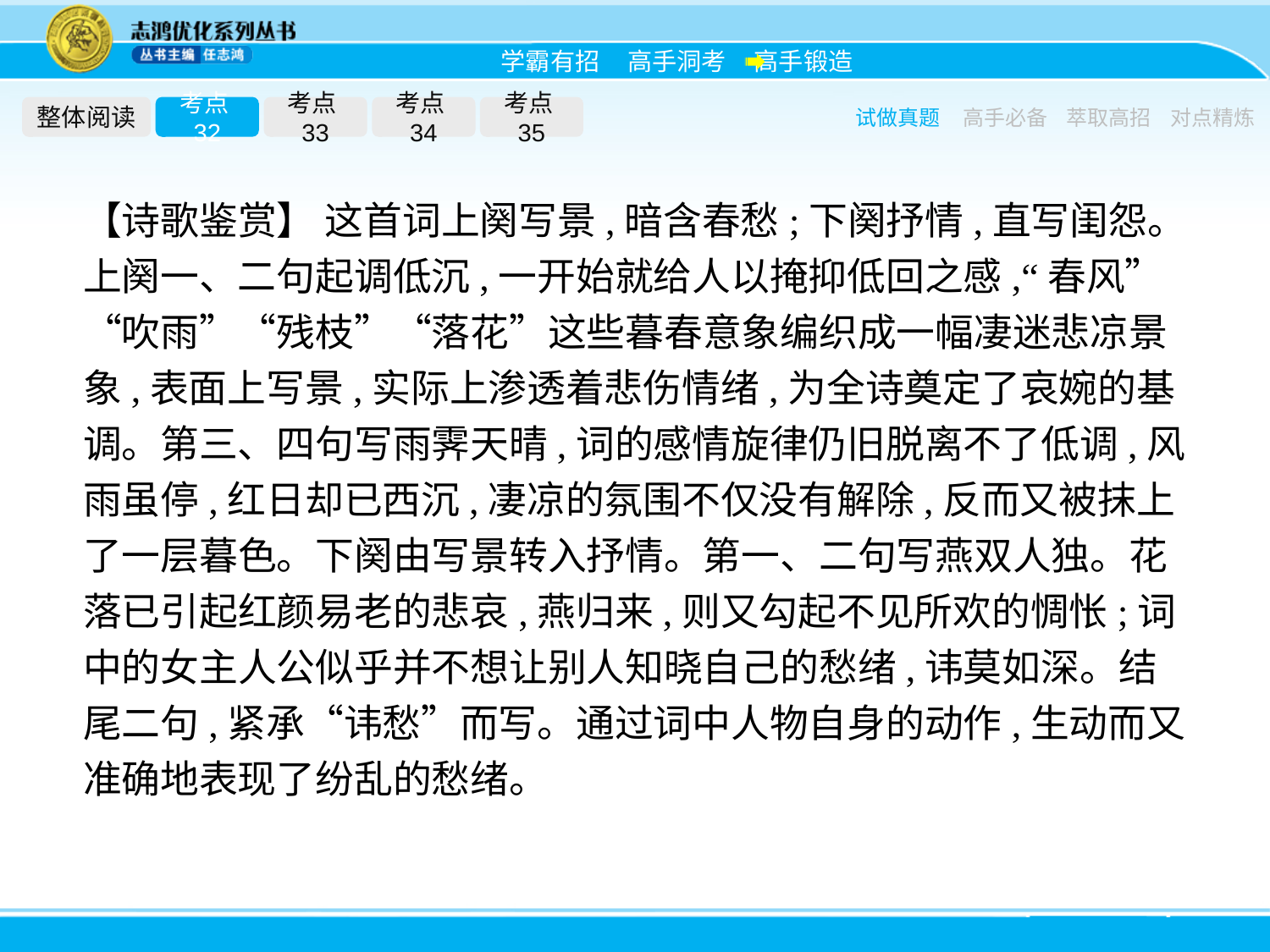

整体阅读
考点32
考点33
考点34
考点35
试做真题
高手必备
萃取高招
对点精炼
【诗歌鉴赏】 这首词上阕写景,暗含春愁;下阕抒情,直写闺怨。上阕一、二句起调低沉,一开始就给人以掩抑低回之感,“春风”“吹雨”“残枝”“落花”这些暮春意象编织成一幅凄迷悲凉景象,表面上写景,实际上渗透着悲伤情绪,为全诗奠定了哀婉的基调。第三、四句写雨霁天晴,词的感情旋律仍旧脱离不了低调,风雨虽停,红日却已西沉,凄凉的氛围不仅没有解除,反而又被抹上了一层暮色。下阕由写景转入抒情。第一、二句写燕双人独。花落已引起红颜易老的悲哀,燕归来,则又勾起不见所欢的惆怅;词中的女主人公似乎并不想让别人知晓自己的愁绪,讳莫如深。结尾二句,紧承“讳愁”而写。通过词中人物自身的动作,生动而又准确地表现了纷乱的愁绪。